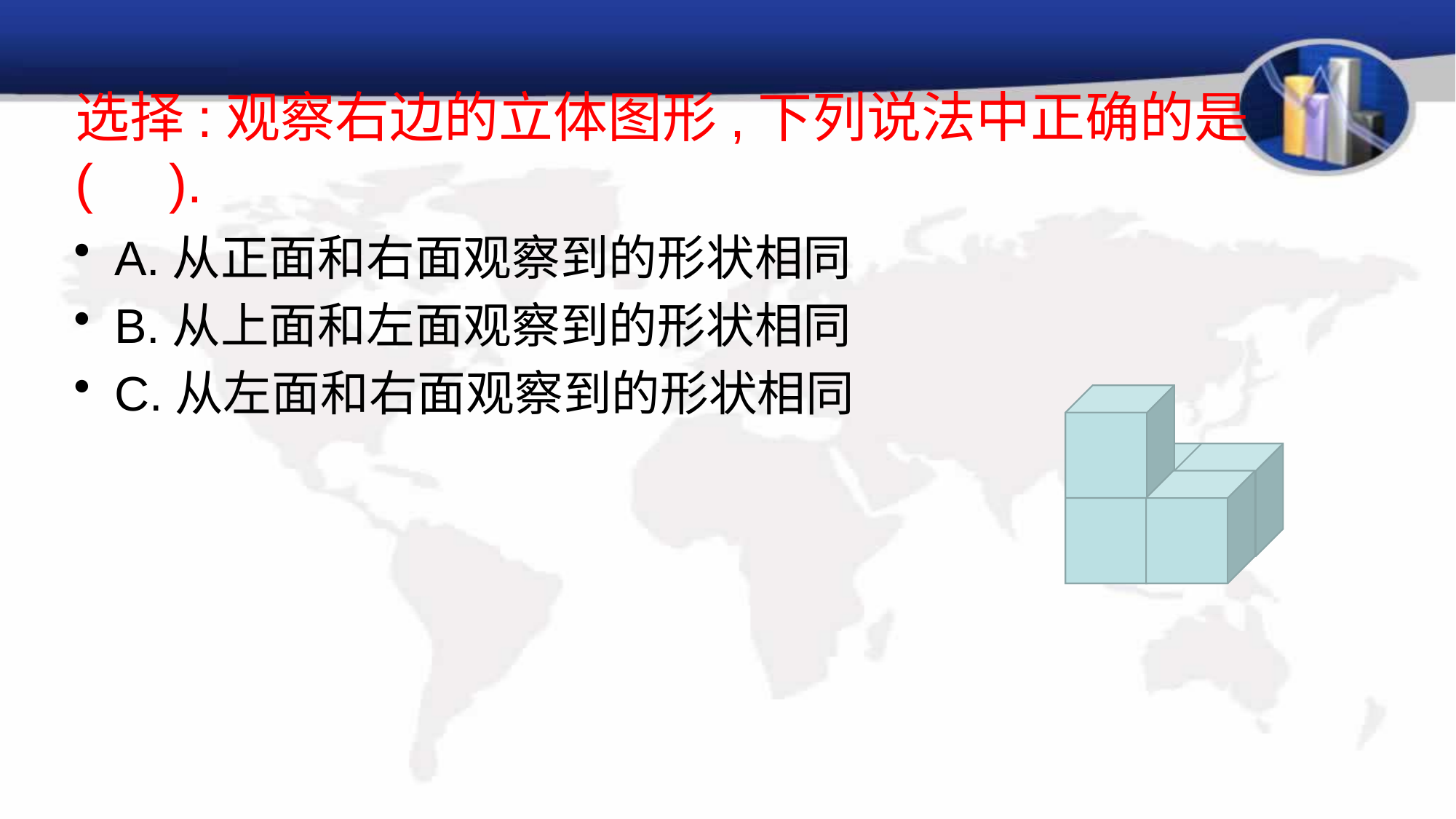

# 选择:观察右边的立体图形,下列说法中正确的是(     ).
A.从正面和右面观察到的形状相同
B.从上面和左面观察到的形状相同
C.从左面和右面观察到的形状相同